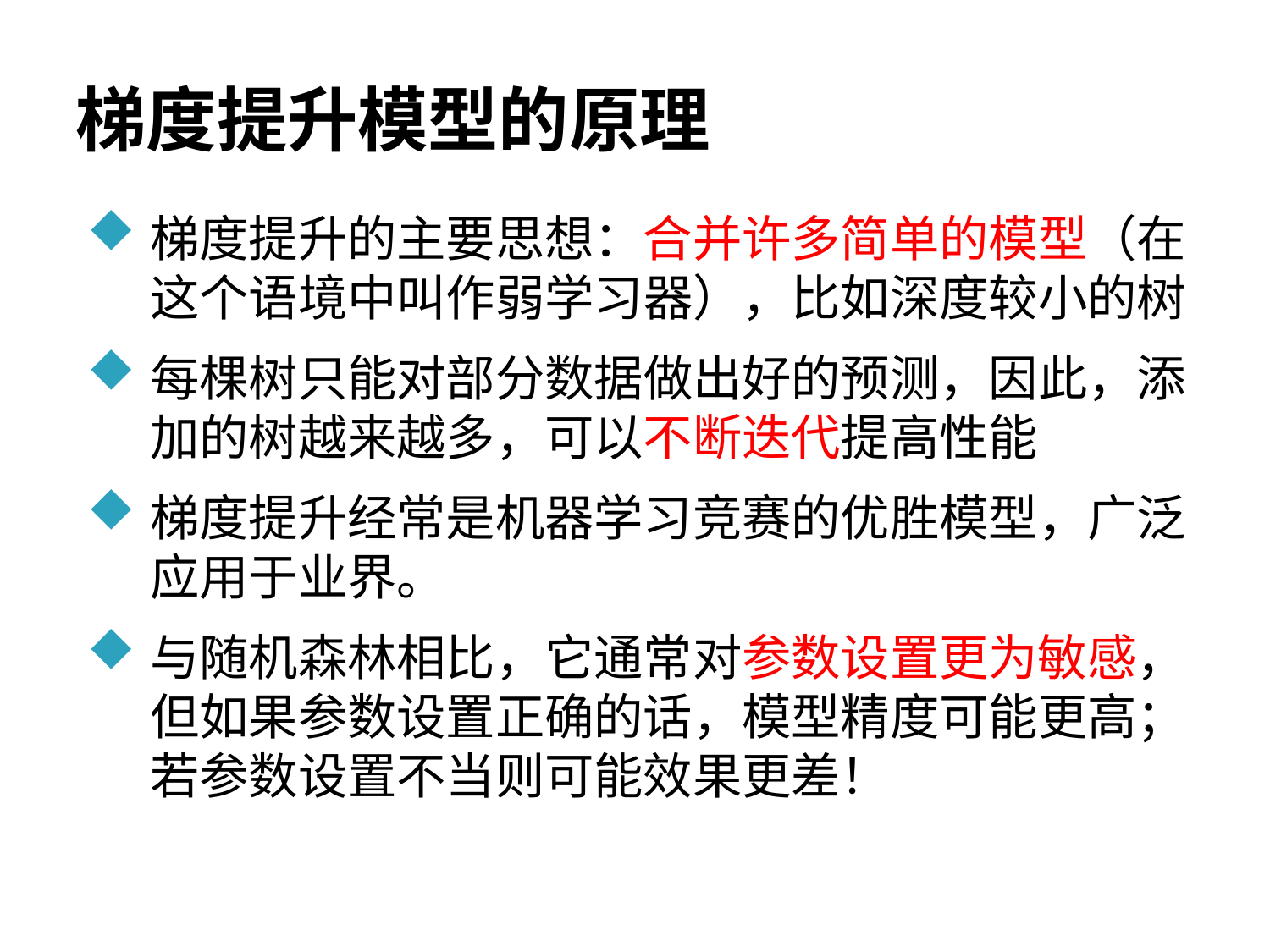

# 梯度提升模型的原理
梯度提升的主要思想：合并许多简单的模型（在这个语境中叫作弱学习器），比如深度较小的树
每棵树只能对部分数据做出好的预测，因此，添加的树越来越多，可以不断迭代提高性能
梯度提升经常是机器学习竞赛的优胜模型，广泛应用于业界。
与随机森林相比，它通常对参数设置更为敏感，但如果参数设置正确的话，模型精度可能更高；若参数设置不当则可能效果更差！